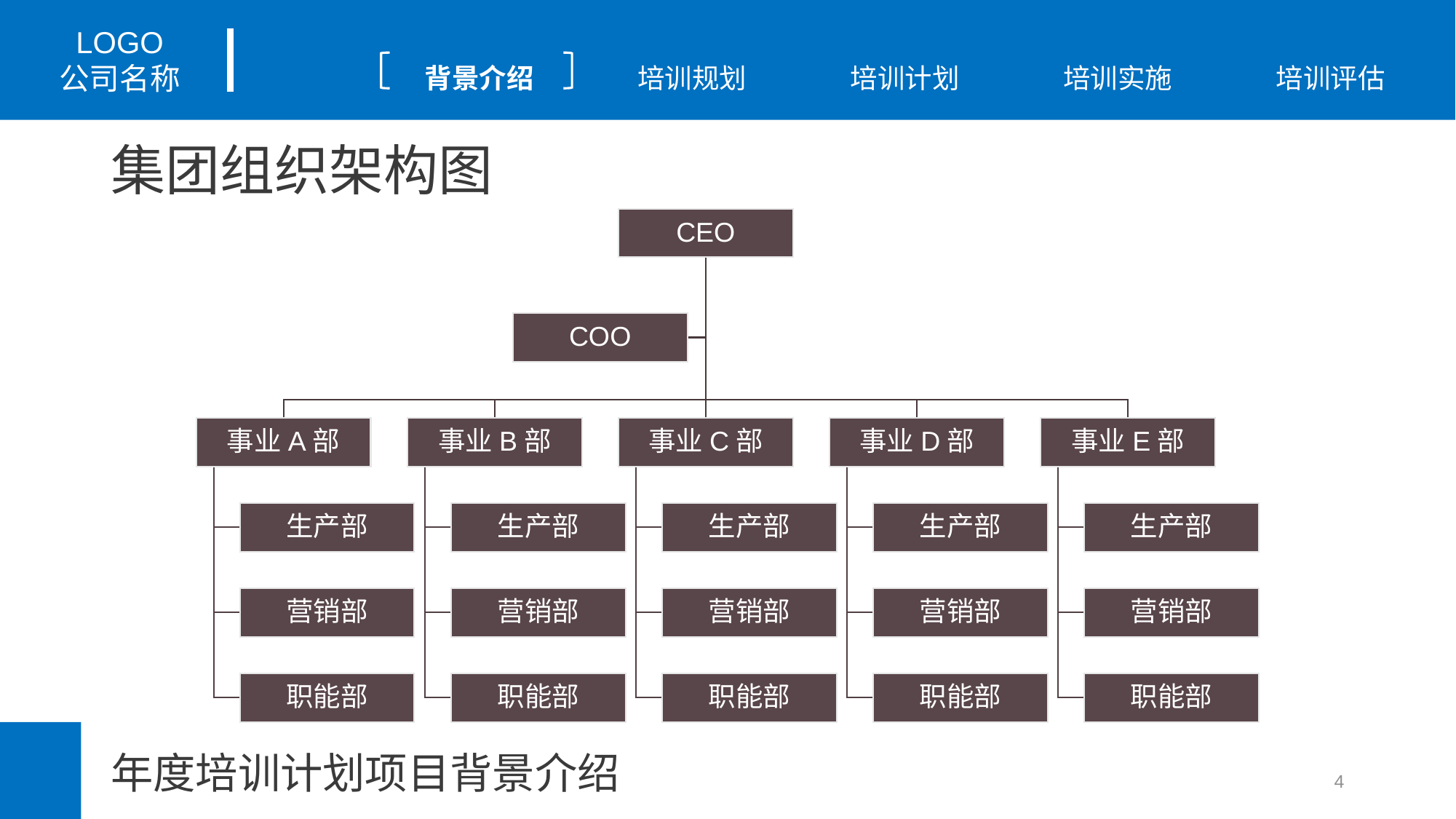

# 集团组织架构图
CEO
事业A部
生产部
营销部
职能部
事业B部
生产部
营销部
职能部
事业C部
生产部
营销部
职能部
事业D部
生产部
营销部
职能部
事业E部
生产部
营销部
职能部
COO
年度培训计划项目背景介绍
4